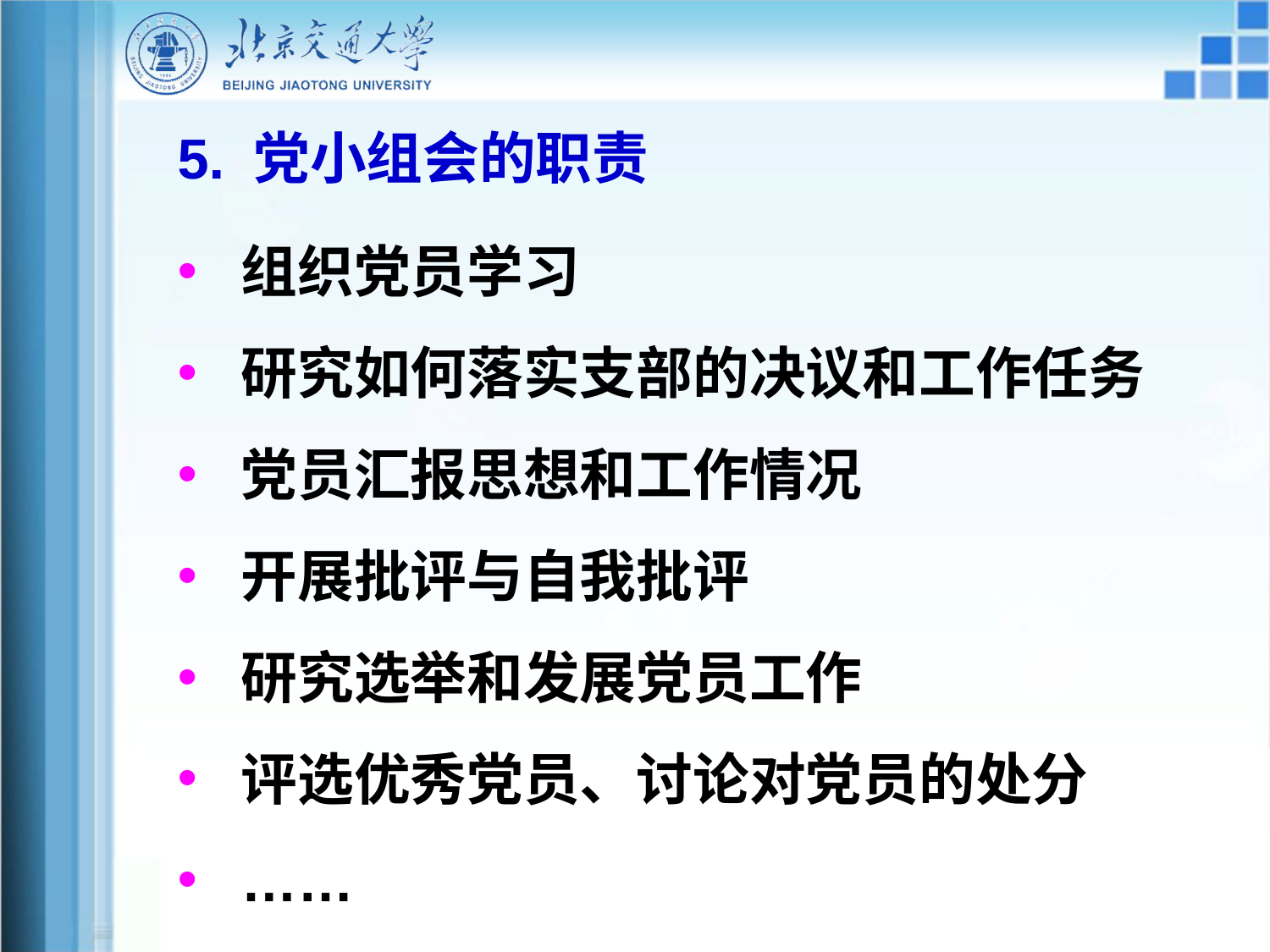

5. 党小组会的职责
组织党员学习
研究如何落实支部的决议和工作任务
党员汇报思想和工作情况
开展批评与自我批评
研究选举和发展党员工作
评选优秀党员、讨论对党员的处分
……